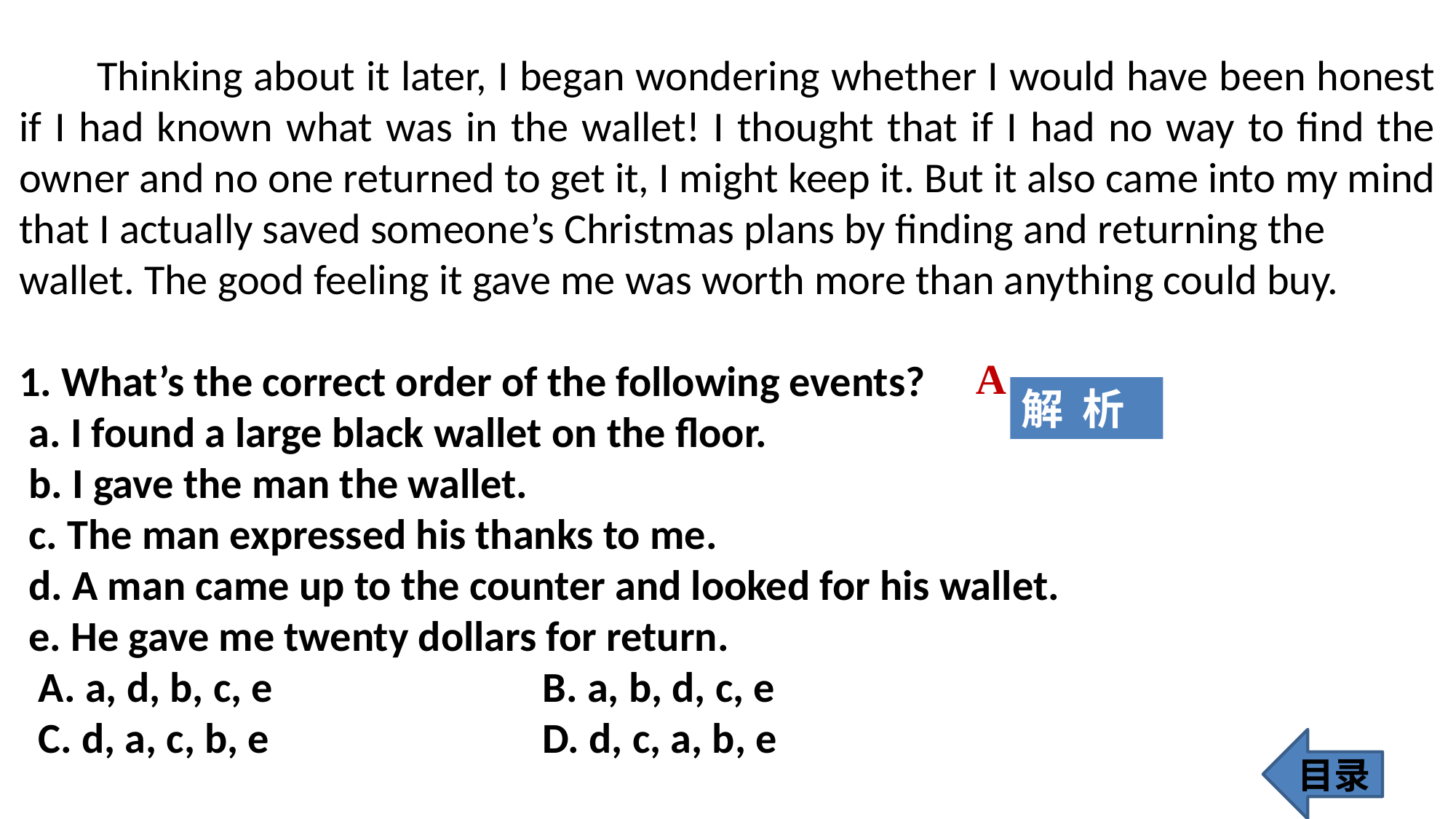

Thinking about it later, I began wondering whether I would have been honest if I had known what was in the wallet! I thought that if I had no way to find the owner and no one returned to get it, I might keep it. But it also came into my mind that I actually saved someone’s Christmas plans by finding and returning the
wallet. The good feeling it gave me was worth more than anything could buy.

1. What’s the correct order of the following events?
 a. I found a large black wallet on the floor.
 b. I gave the man the wallet.
 c. The man expressed his thanks to me.
 d. A man came up to the counter and looked for his wallet.
 e. He gave me twenty dollars for return.
  A. a, d, b, c, e                            B. a, b, d, c, e
  C. d, a, c, b, e 		         D. d, c, a, b, e
A
解  析
目录
114